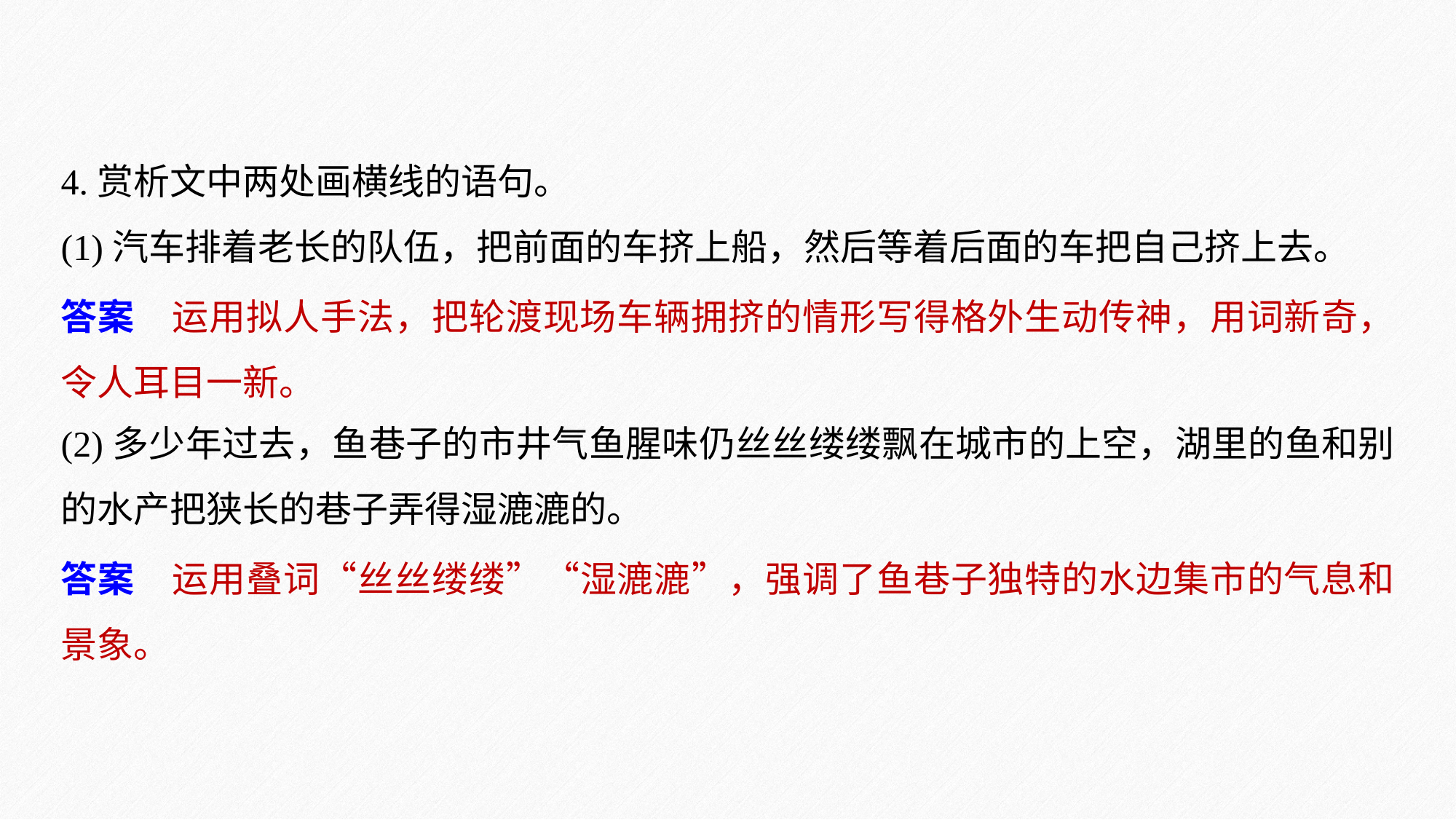

4.赏析文中两处画横线的语句。
(1)汽车排着老长的队伍，把前面的车挤上船，然后等着后面的车把自己挤上去。

(2)多少年过去，鱼巷子的市井气鱼腥味仍丝丝缕缕飘在城市的上空，湖里的鱼和别的水产把狭长的巷子弄得湿漉漉的。
答案　运用拟人手法，把轮渡现场车辆拥挤的情形写得格外生动传神，用词新奇，令人耳目一新。

答案　运用叠词“丝丝缕缕”“湿漉漉”，强调了鱼巷子独特的水边集市的气息和景象。